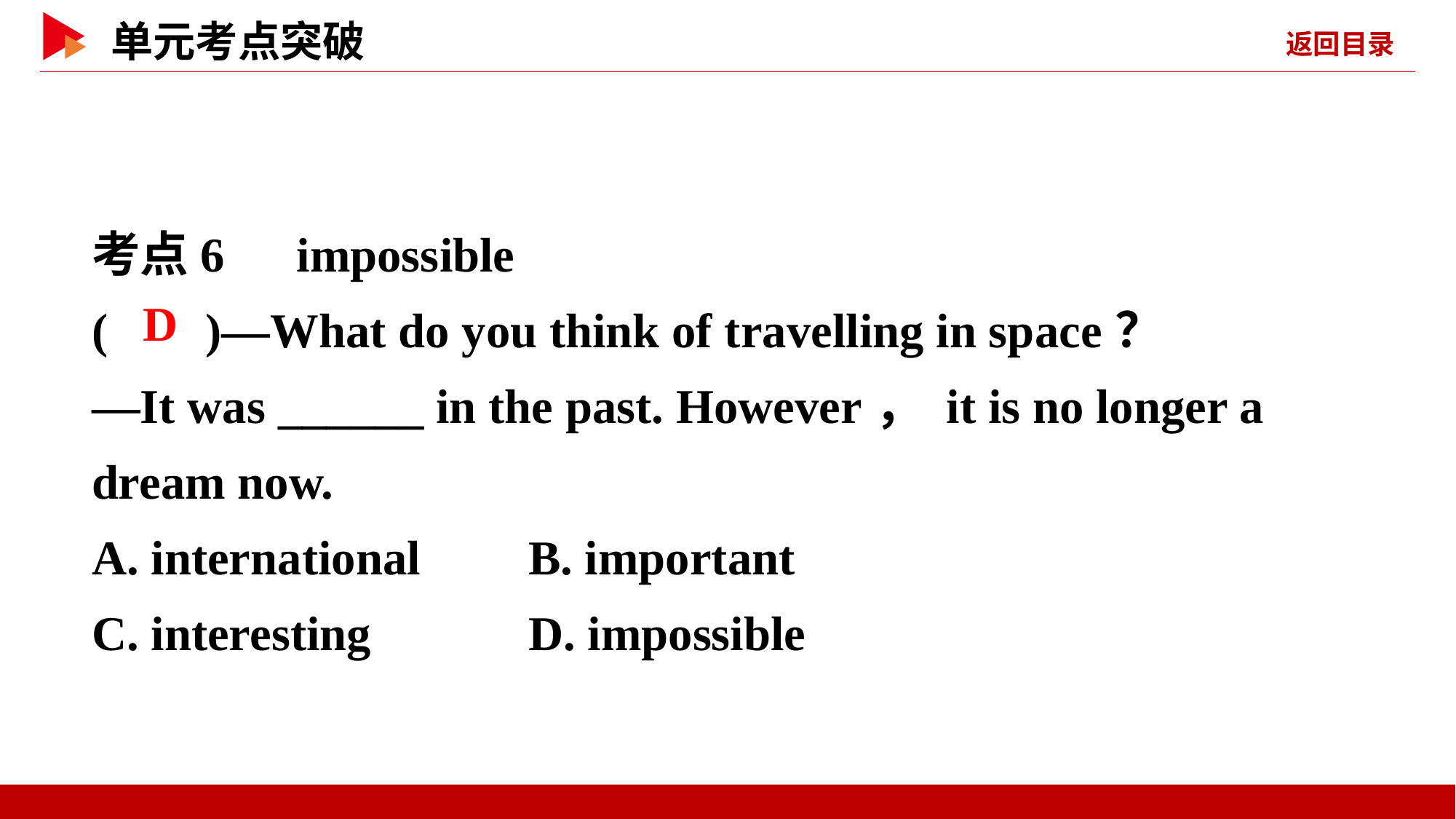

考点6　impossible
(        )—What do you think of travelling in space？
—It was ______ in the past. However， it is no longer a dream now.
A. international	B. important
C. interesting		D. impossible
   D